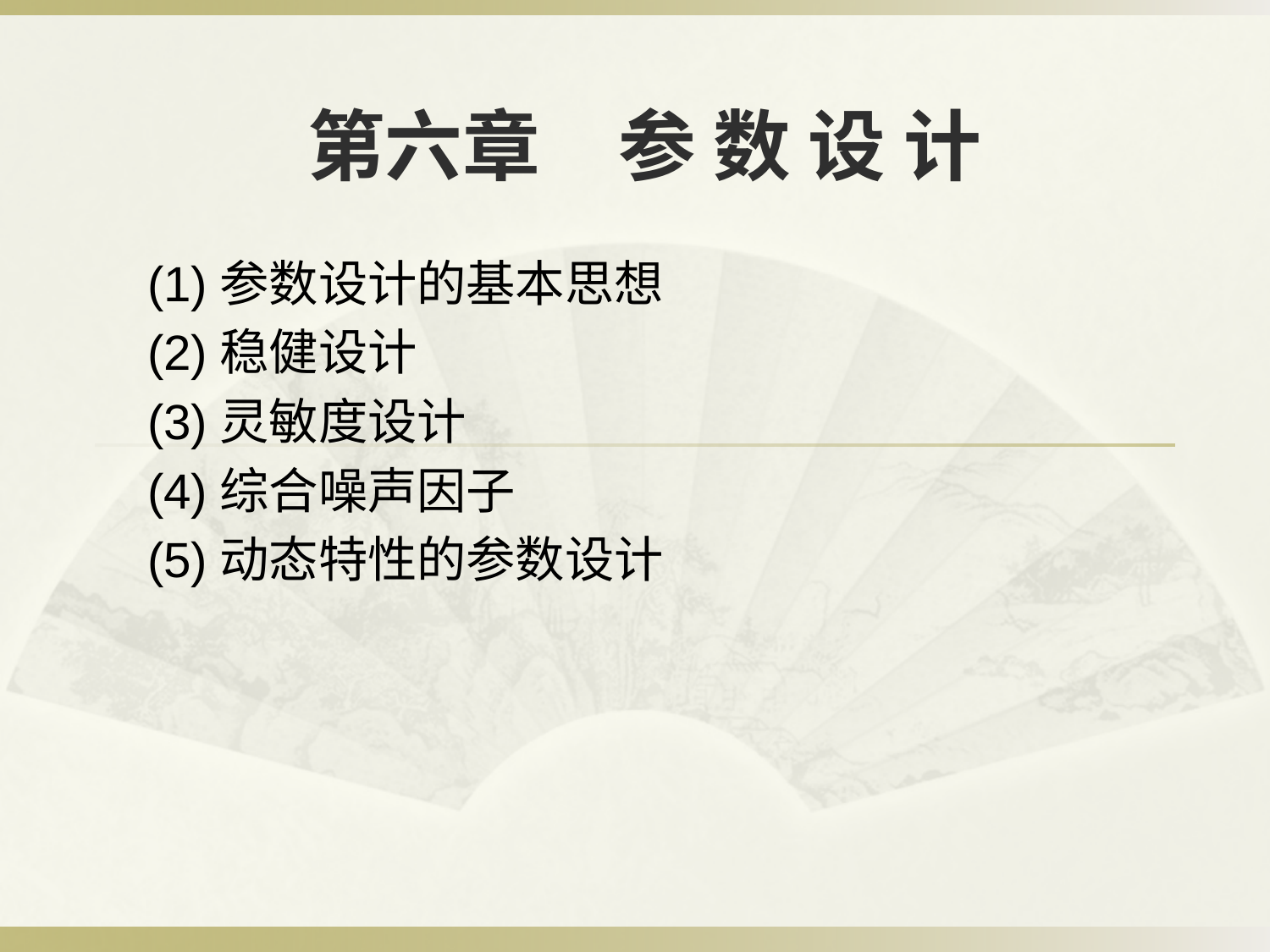

# 第六章　参 数 设 计
(1)参数设计的基本思想
(2)稳健设计
(3)灵敏度设计
(4)综合噪声因子
(5)动态特性的参数设计